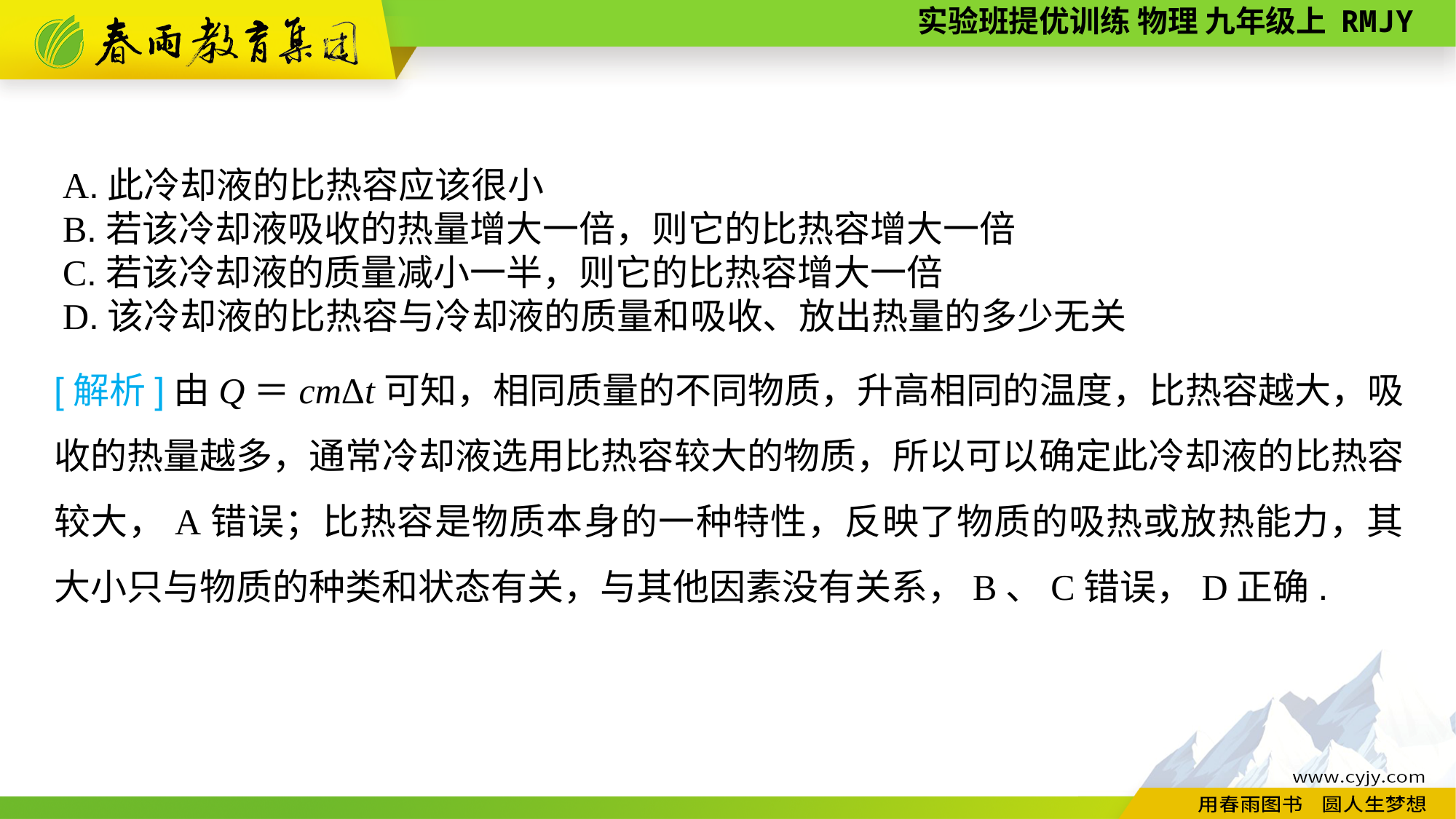

A.此冷却液的比热容应该很小
B.若该冷却液吸收的热量增大一倍，则它的比热容增大一倍
C.若该冷却液的质量减小一半，则它的比热容增大一倍
D.该冷却液的比热容与冷却液的质量和吸收、放出热量的多少无关
[解析]由Q＝cmΔt可知，相同质量的不同物质，升高相同的温度，比热容越大，吸收的热量越多，通常冷却液选用比热容较大的物质，所以可以确定此冷却液的比热容较大，A错误；比热容是物质本身的一种特性，反映了物质的吸热或放热能力，其大小只与物质的种类和状态有关，与其他因素没有关系，B、C错误，D正确.